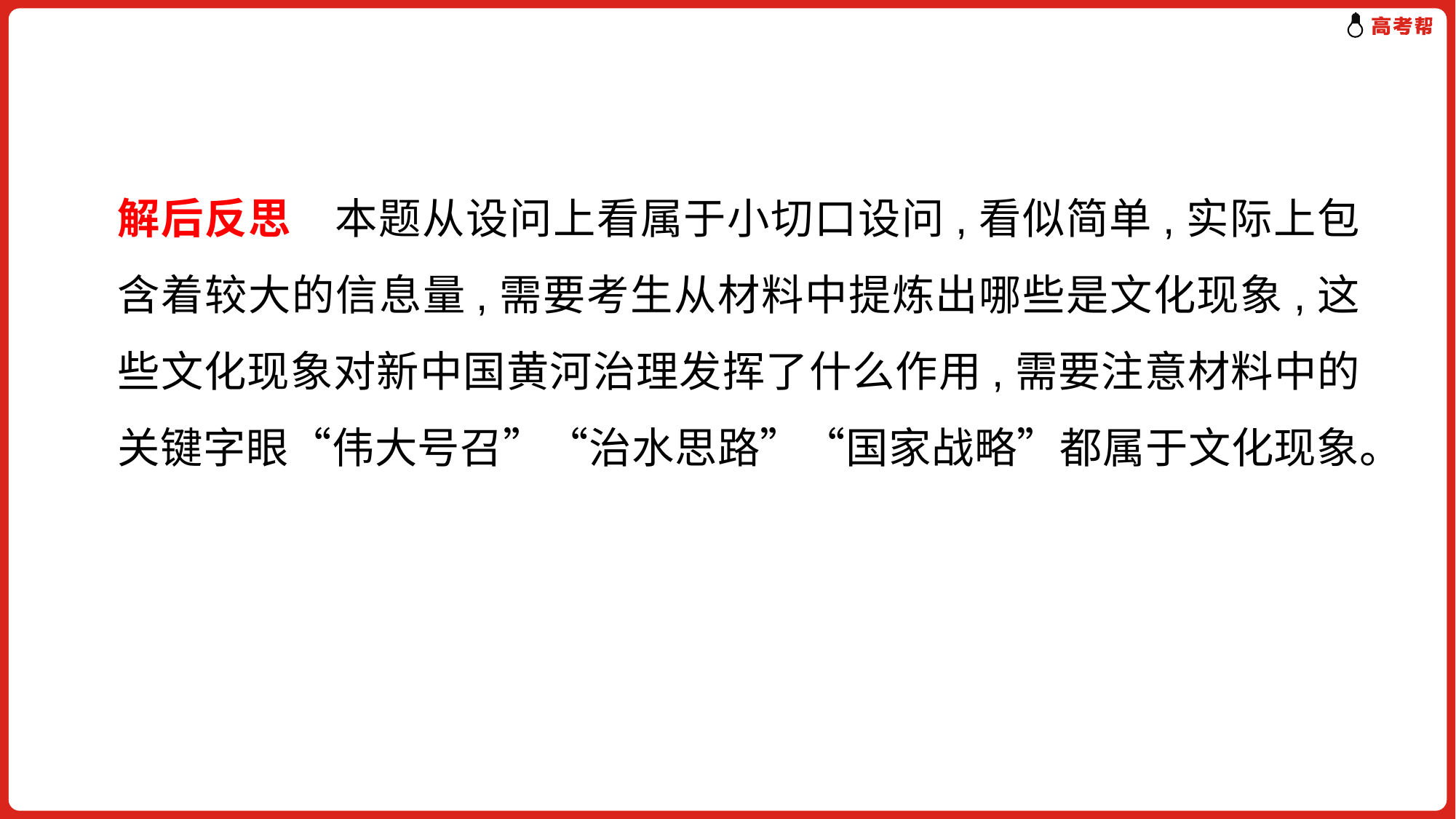

解后反思    本题从设问上看属于小切口设问,看似简单,实际上包含着较大的信息量,需要考生从材料中提炼出哪些是文化现象,这些文化现象对新中国黄河治理发挥了什么作用,需要注意材料中的关键字眼“伟大号召”“治水思路”“国家战略”都属于文化现象。